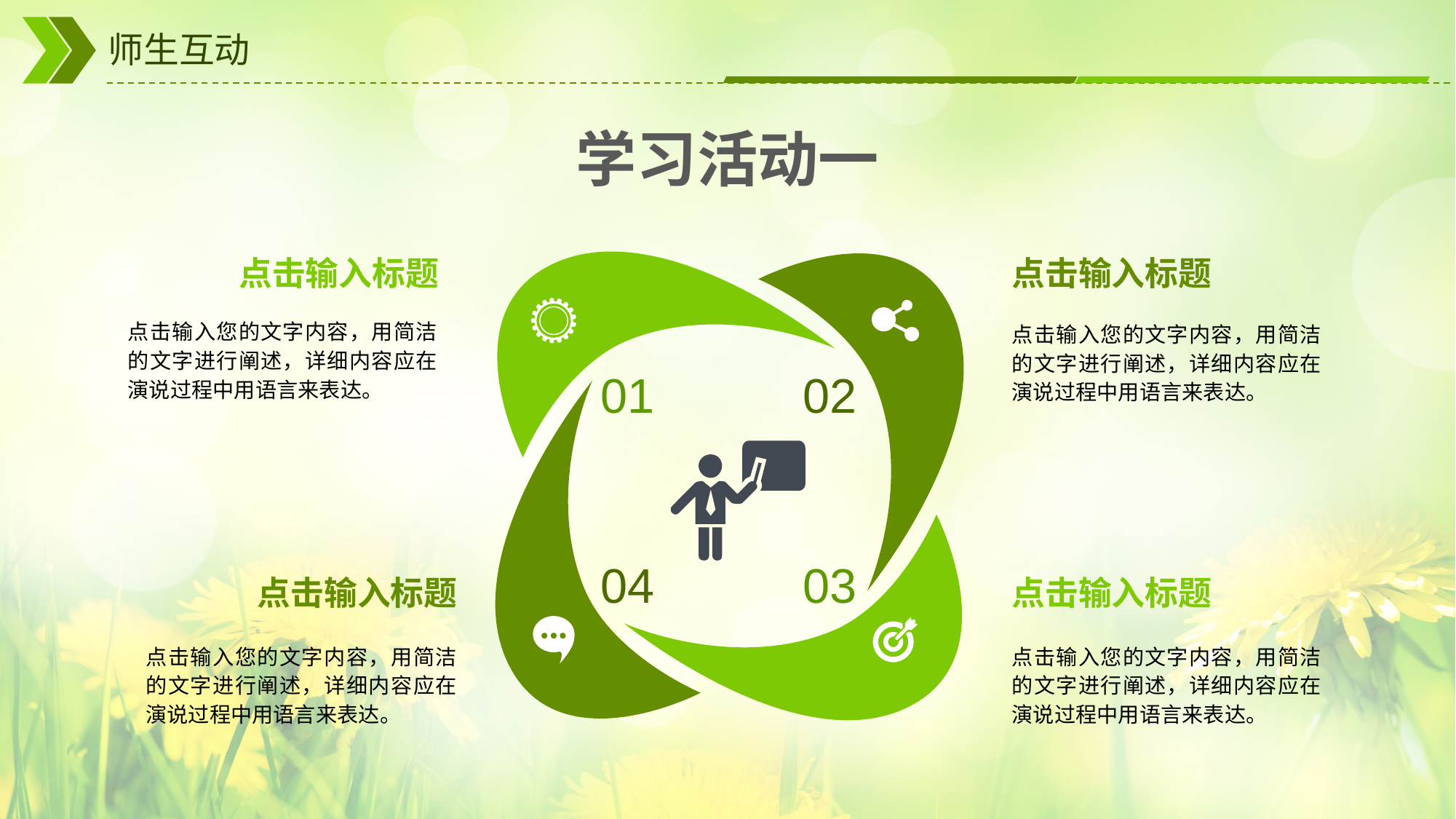

# 师生互动
学习活动一

点击输入标题
点击输入标题
点击输入您的文字内容，用简洁的文字进行阐述，详细内容应在演说过程中用语言来表达。
点击输入您的文字内容，用简洁的文字进行阐述，详细内容应在演说过程中用语言来表达。
01
02

04
03
点击输入标题
点击输入标题
点击输入您的文字内容，用简洁的文字进行阐述，详细内容应在演说过程中用语言来表达。
点击输入您的文字内容，用简洁的文字进行阐述，详细内容应在演说过程中用语言来表达。